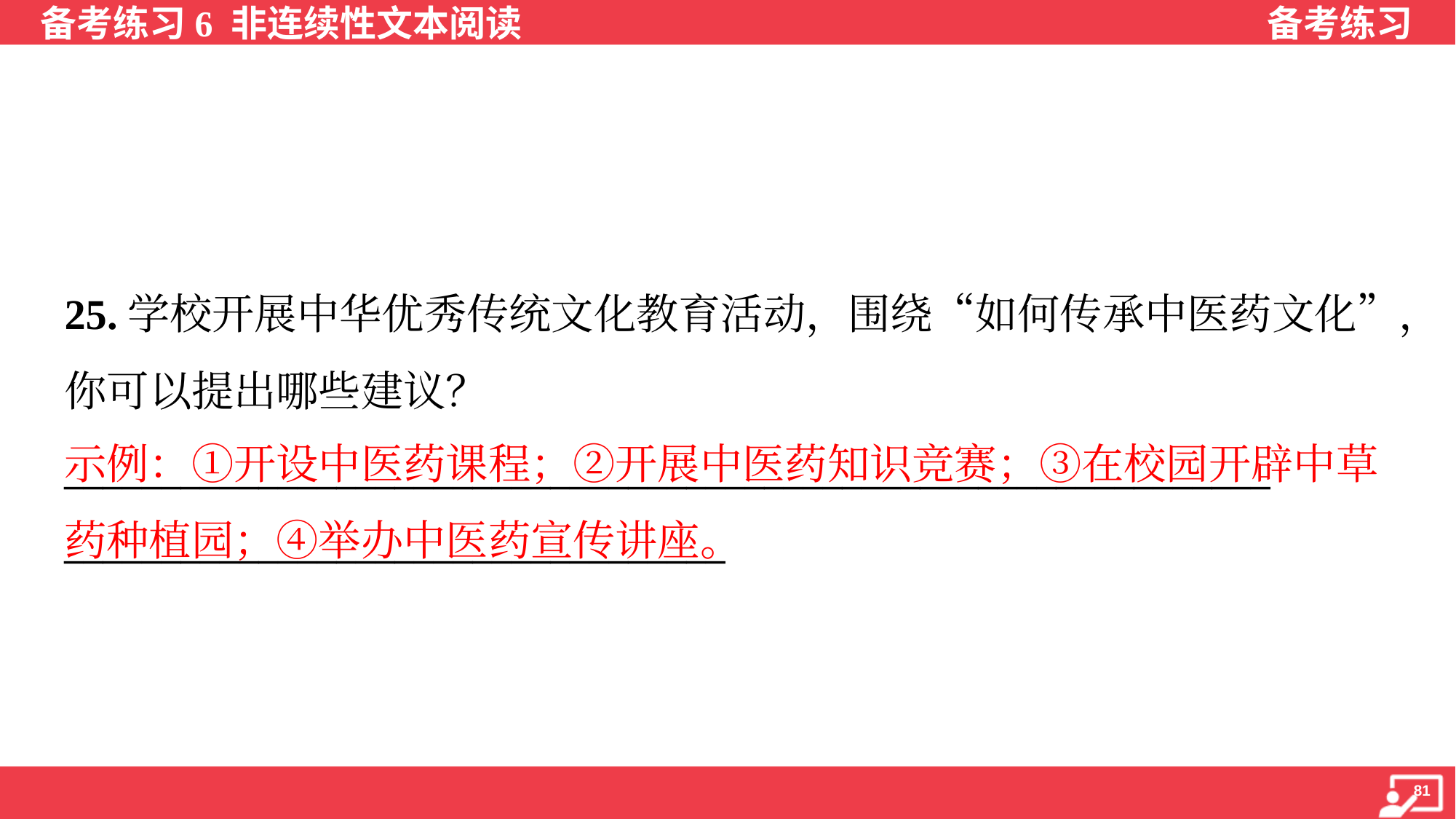

25.学校开展中华优秀传统文化教育活动，围绕“如何传承中医药文化”，
你可以提出哪些建议？
______________________________________________________________
__________________________________
示例：①开设中医药课程；②开展中医药知识竞赛；③在校园开辟中草药种植园；④举办中医药宣传讲座。